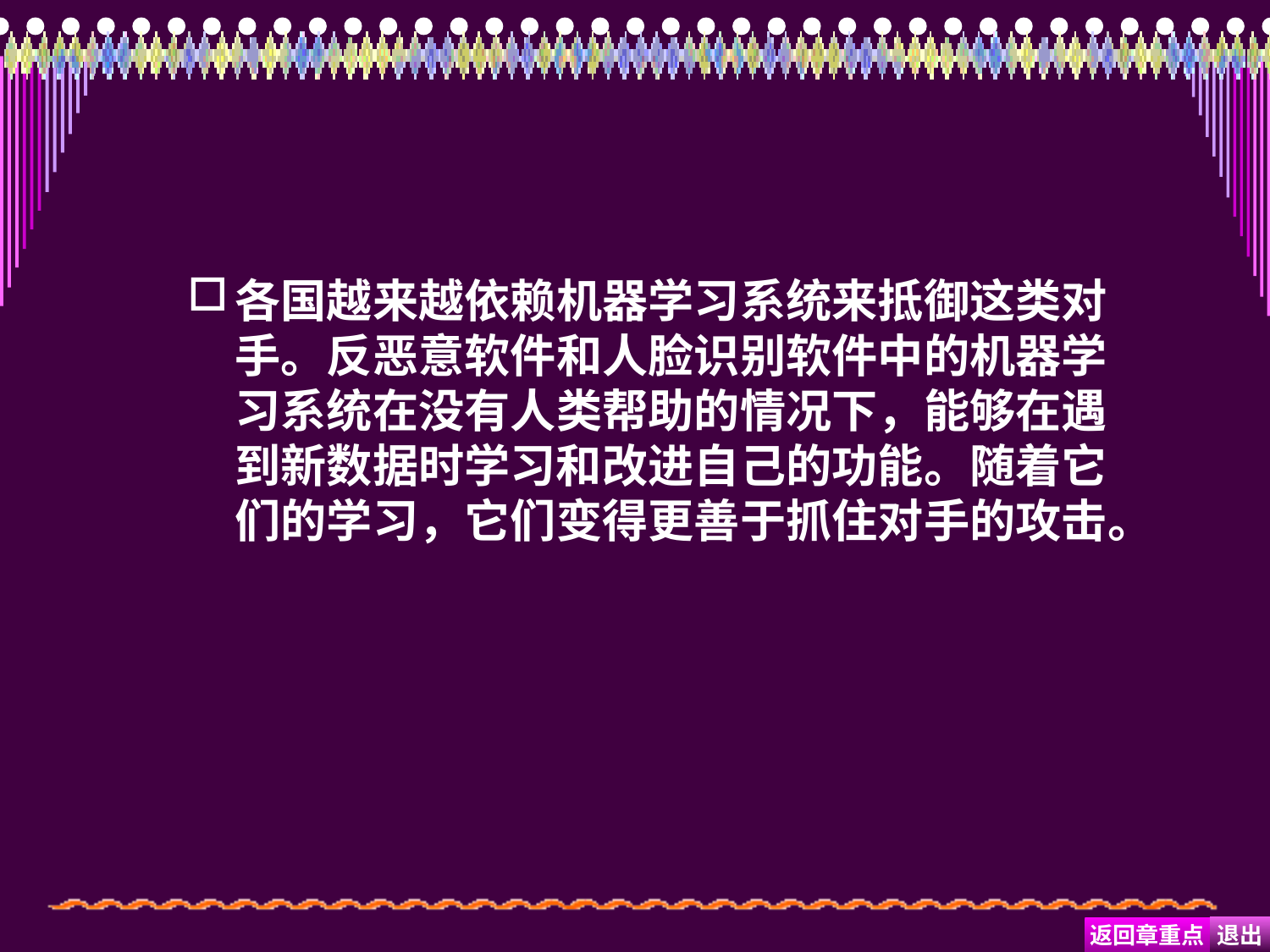

#
各国越来越依赖机器学习系统来抵御这类对手。反恶意软件和人脸识别软件中的机器学习系统在没有人类帮助的情况下，能够在遇到新数据时学习和改进自己的功能。随着它们的学习，它们变得更善于抓住对手的攻击。